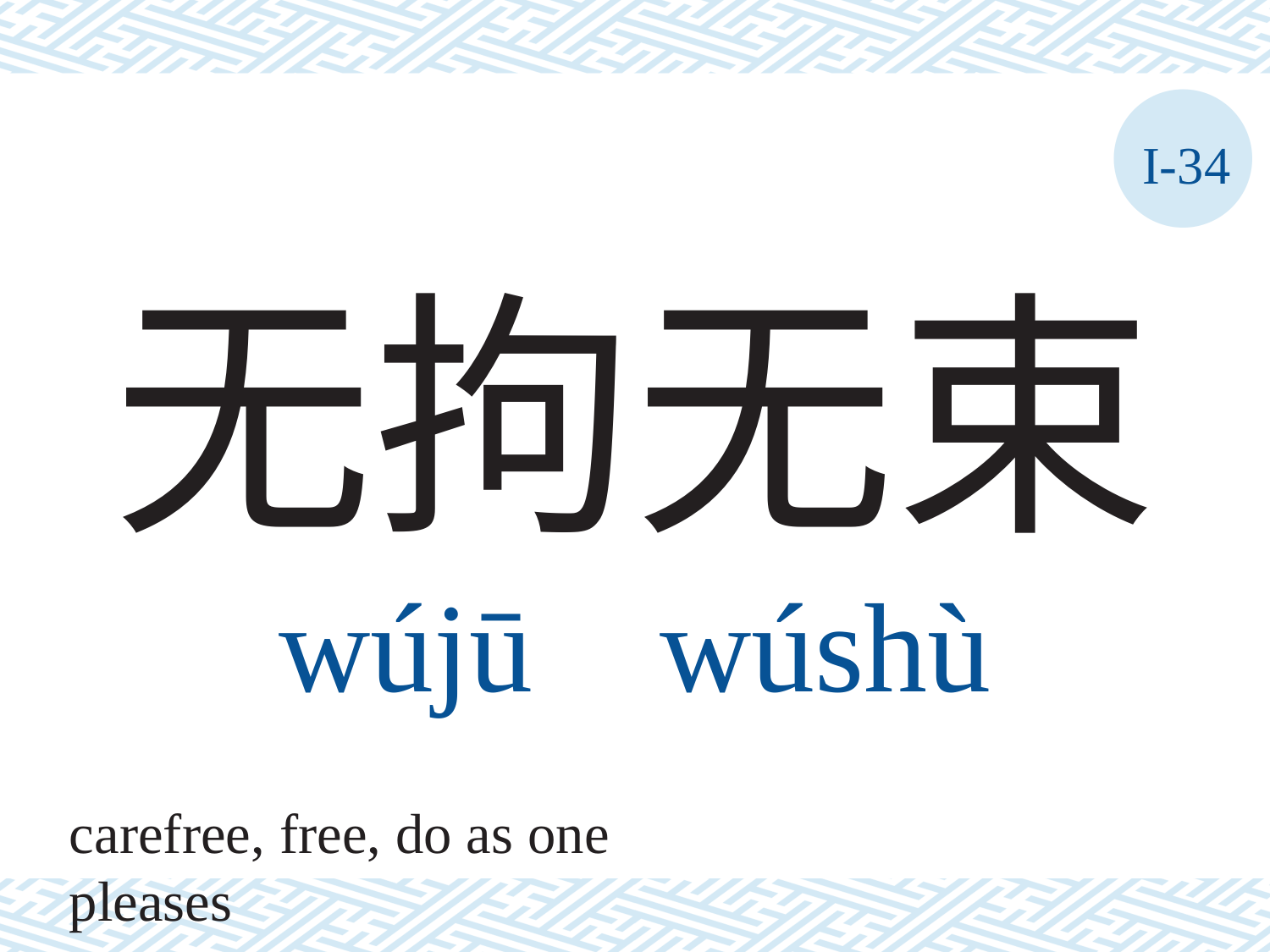

I-34
# 无拘无束 wújū	wúshù
carefree, free, do as one pleases